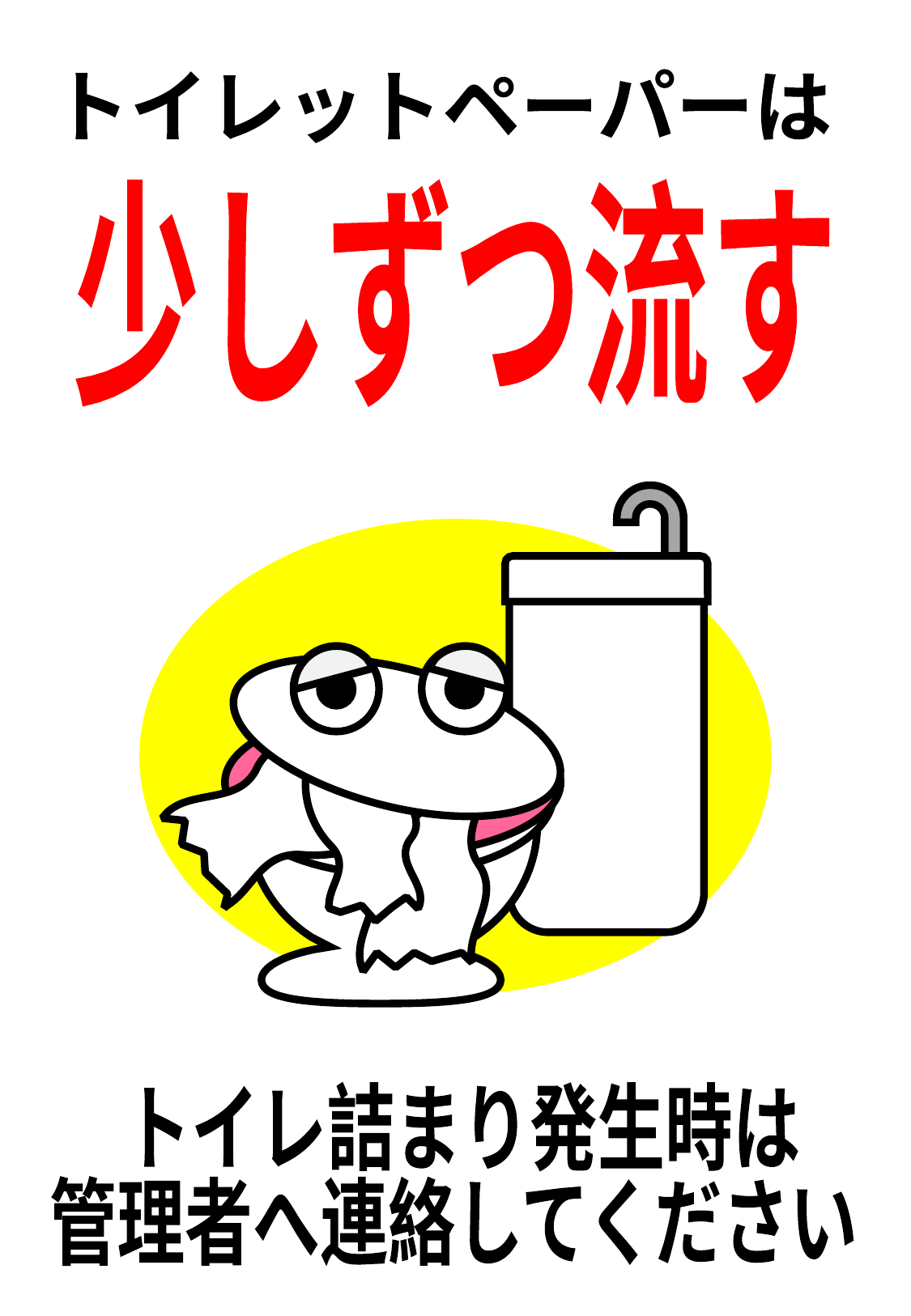

トイレットペーパーは
少しずつ流す

トイレ詰まり発生時は
管理者へ連絡してください